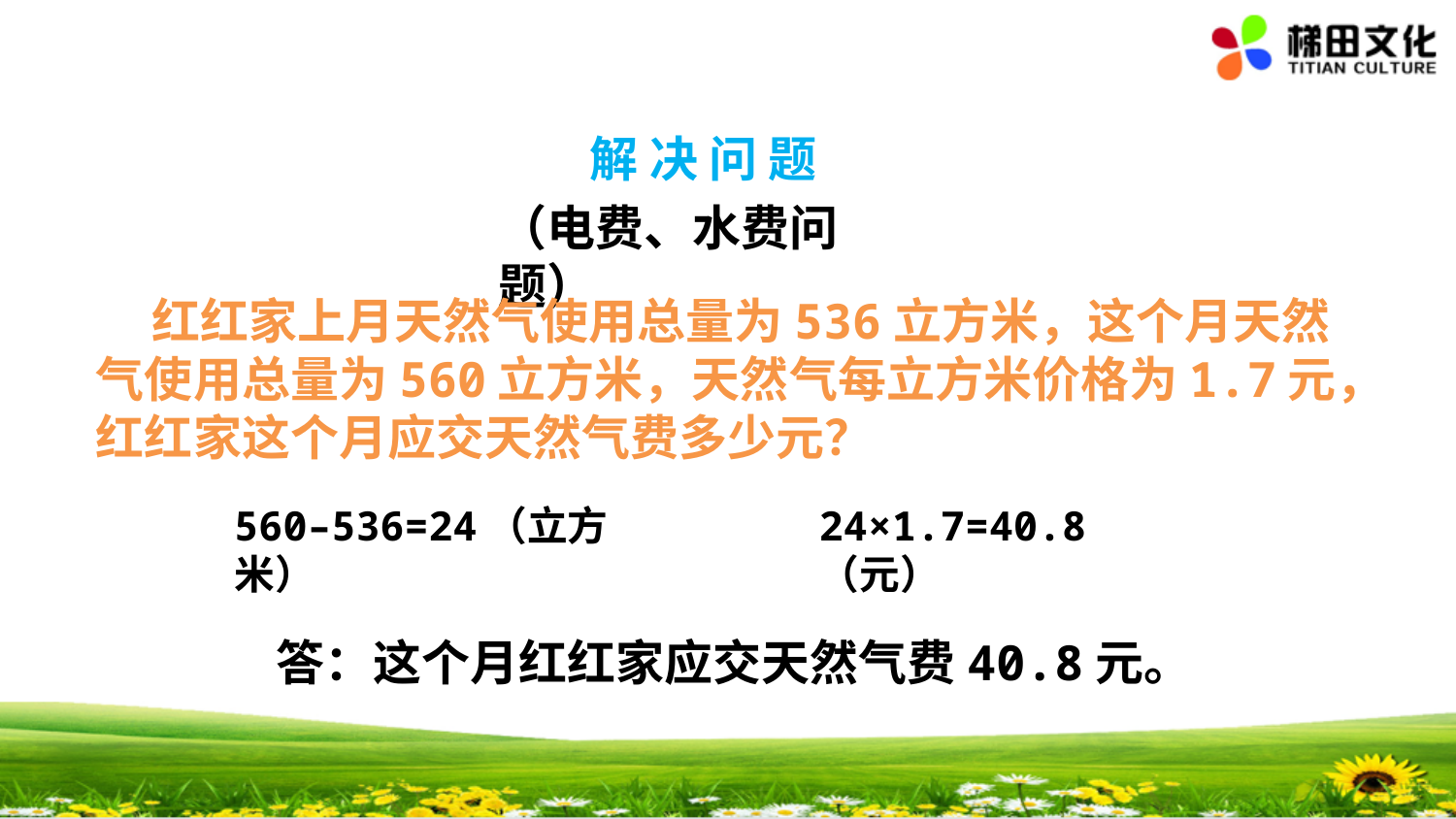

解 决 问 题
（电费、水费问题）
    红红家上月天然气使用总量为536立方米，这个月天然
气使用总量为560立方米，天然气每立方米价格为1.7元，
红红家这个月应交天然气费多少元？
560–536=24（立方米）
24×1.7=40.8（元）
答：这个月红红家应交天然气费40.8元。